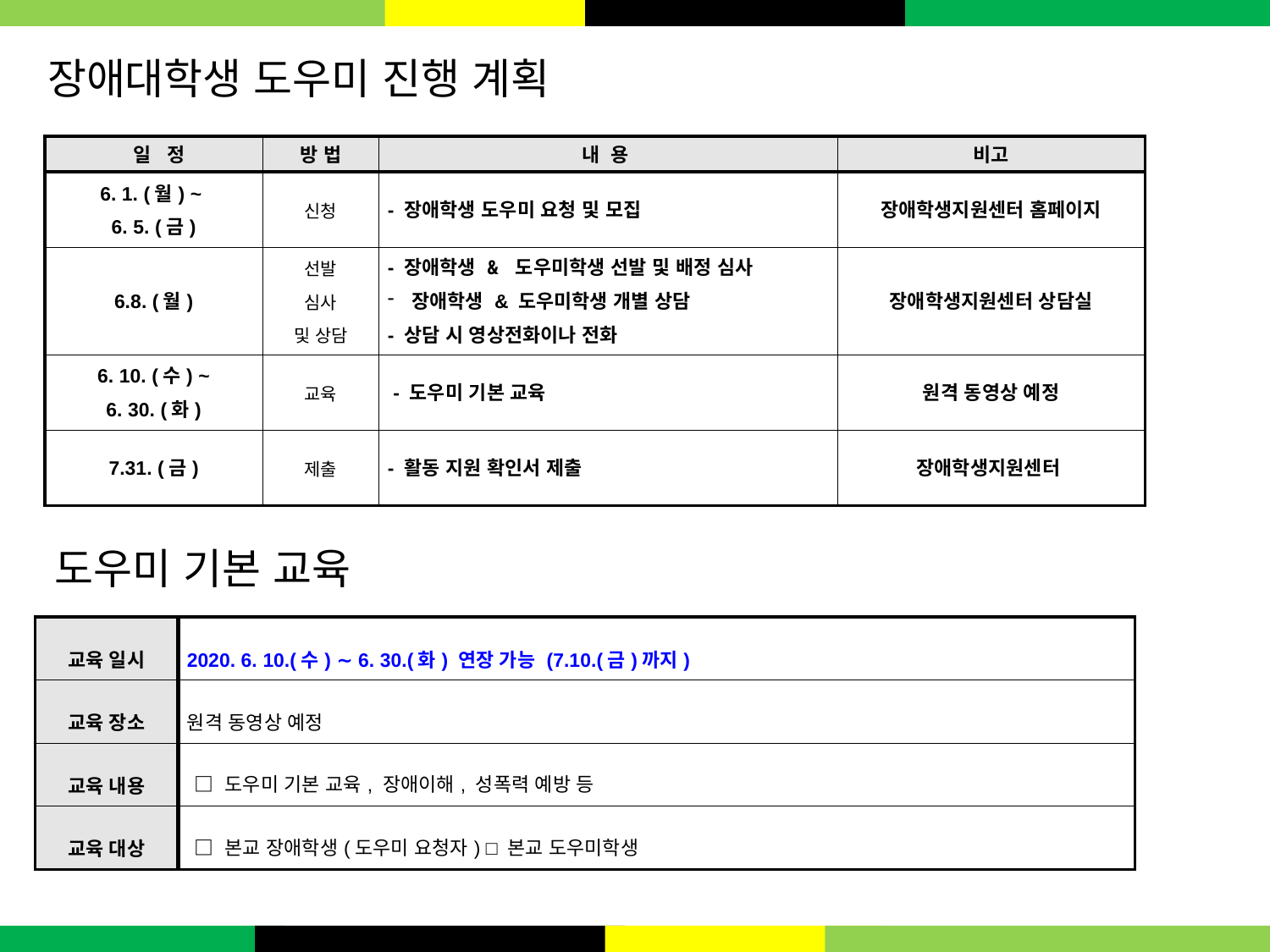

장애대학생 도우미 진행 계획

| 일   정 | 방 법 | 내  용 | 비고 |
| --- | --- | --- | --- |
| 6. 1. (월) ~ 6. 5. (금) | 신청 | - 장애학생 도우미 요청 및 모집 | 장애학생지원센터 홈페이지 |
| 6.8. (월) | 선발 심사 및 상담 | - 장애학생 & 도우미학생 선발 및 배정 심사 장애학생 & 도우미학생 개별 상담 - 상담 시 영상전화이나 전화 | 장애학생지원센터 상담실 |
| 6. 10. (수) ~ 6. 30. (화) | 교육 | - 도우미 기본 교육 | 원격 동영상 예정 |
| 7.31. (금) | 제출 | - 활동 지원 확인서 제출 | 장애학생지원센터 |
도우미 기본 교육

| 교육 일시 | 2020. 6. 10.(수) ∼ 6. 30.(화) 연장 가능 (7.10.(금)까지) |
| --- | --- |
| 교육 장소 | 원격 동영상 예정 |
| 교육 내용 | □ 도우미 기본 교육, 장애이해, 성폭력 예방 등 |
| 교육 대상 | □ 본교 장애학생(도우미 요청자) □ 본교 도우미학생 |